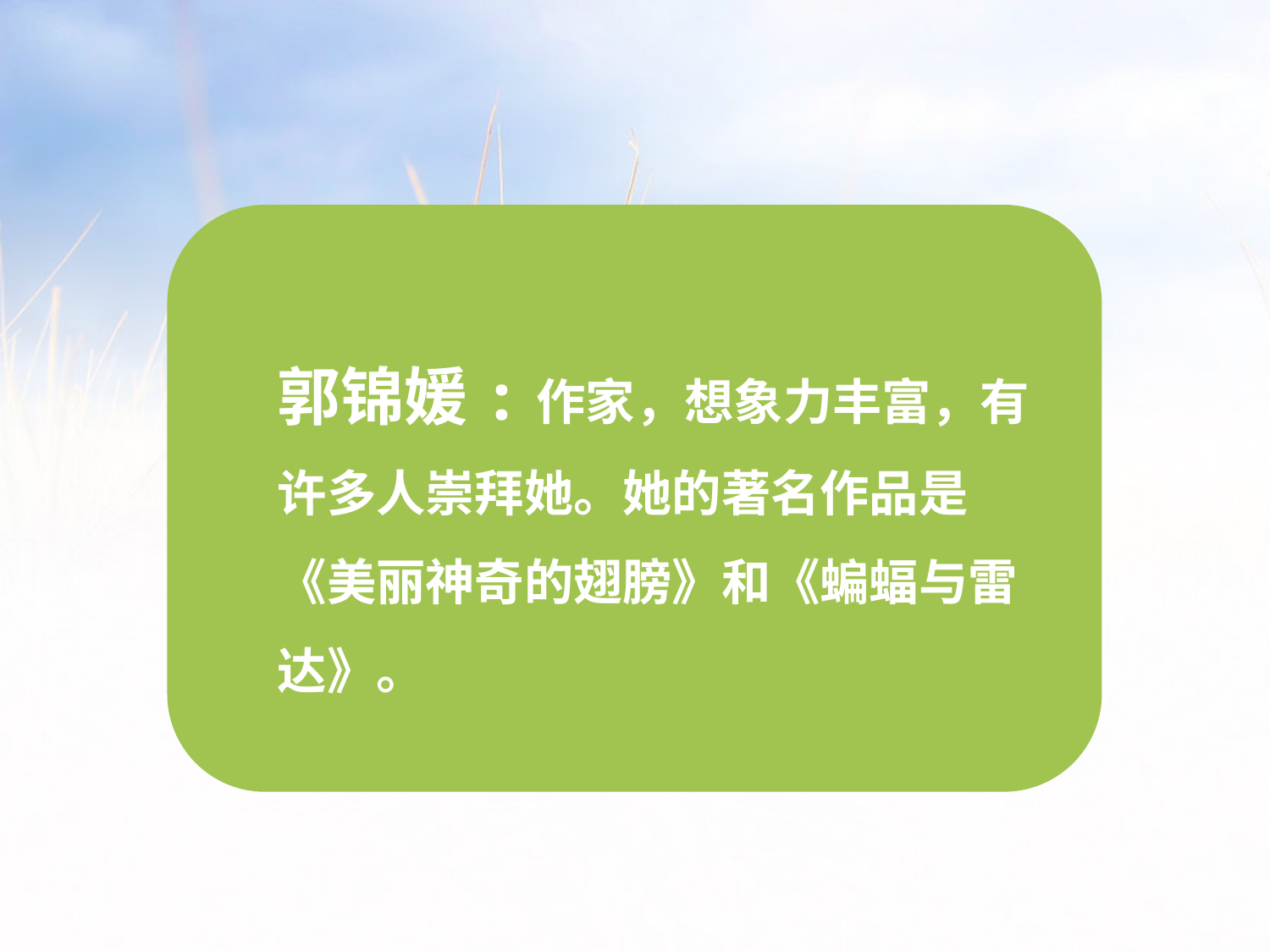

郭锦媛:作家，想象力丰富，有许多人崇拜她。她的著名作品是《美丽神奇的翅膀》和《蝙蝠与雷达》。